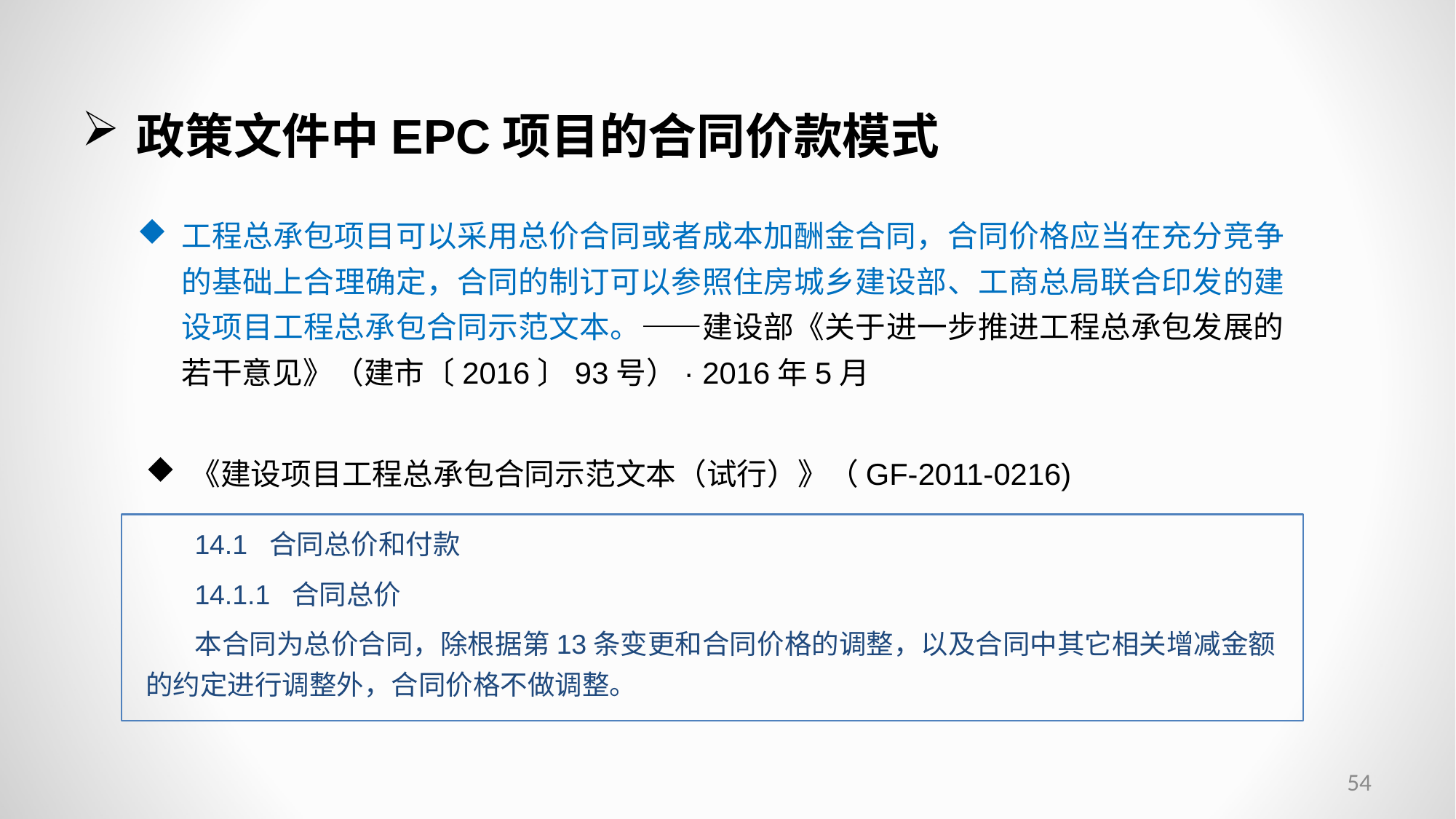

政策文件中EPC项目的合同价款模式

工程总承包项目可以采用总价合同或者成本加酬金合同，合同价格应当在充分竞争的基础上合理确定，合同的制订可以参照住房城乡建设部、工商总局联合印发的建设项目工程总承包合同示范文本。——建设部《关于进一步推进工程总承包发展的若干意见》（建市〔2016〕93号）· 2016年5月

《建设项目工程总承包合同示范文本（试行）》（GF-2011-0216)
14.1  合同总价和付款
14.1.1  合同总价
本合同为总价合同，除根据第13条变更和合同价格的调整，以及合同中其它相关增减金额的约定进行调整外，合同价格不做调整。

54